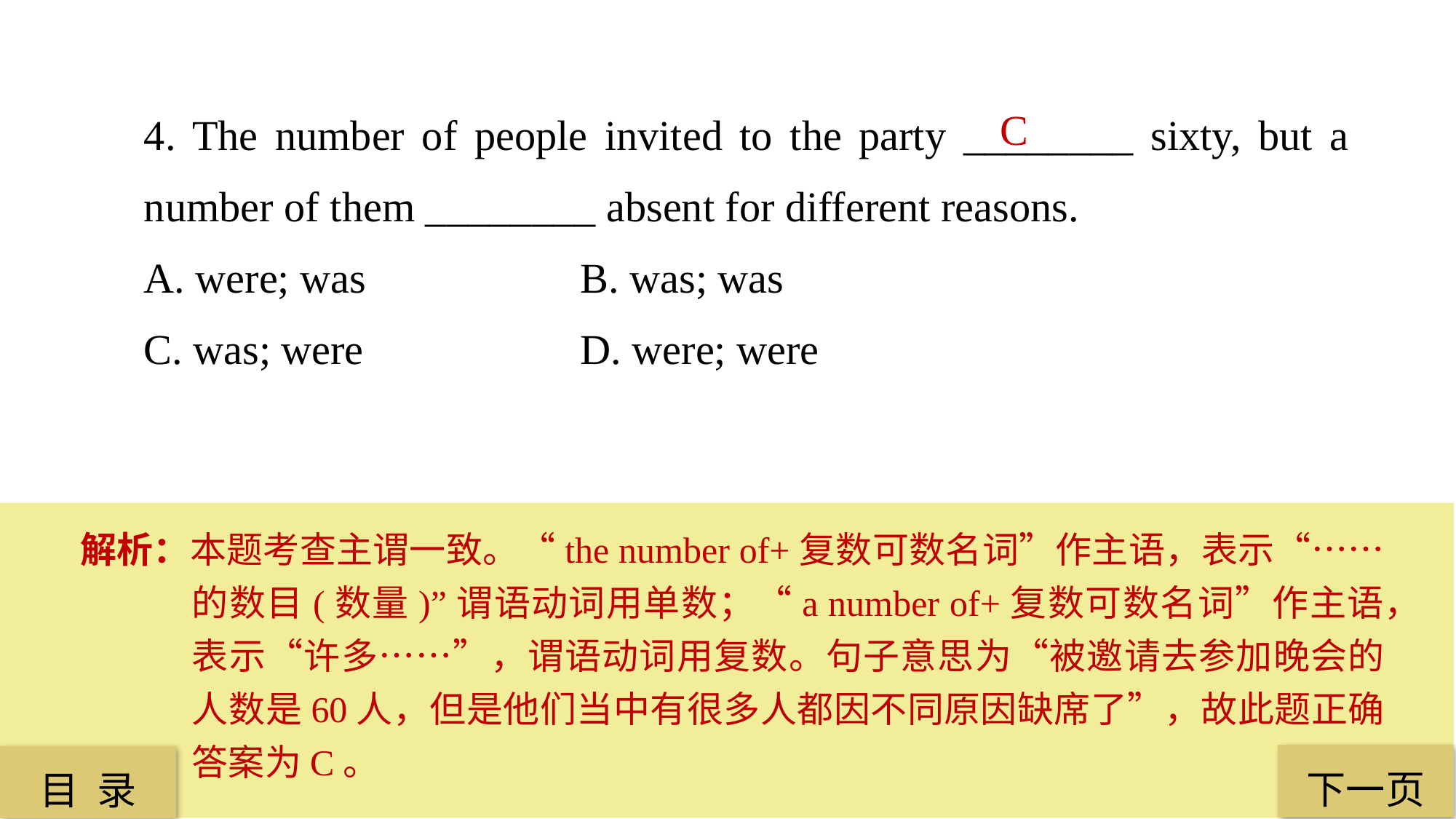

4. The number of people invited to the party ________ sixty, but a number of them ________ absent for different reasons.
A. were; was 		B. was; was
C. was; were 		D. were; were
C
解析：本题考查主谓一致。“the number of+复数可数名词”作主语，表示“……的数目(数量)”谓语动词用单数；“a number of+复数可数名词”作主语，表示“许多……”，谓语动词用复数。句子意思为“被邀请去参加晚会的人数是60人，但是他们当中有很多人都因不同原因缺席了”，故此题正确答案为C。